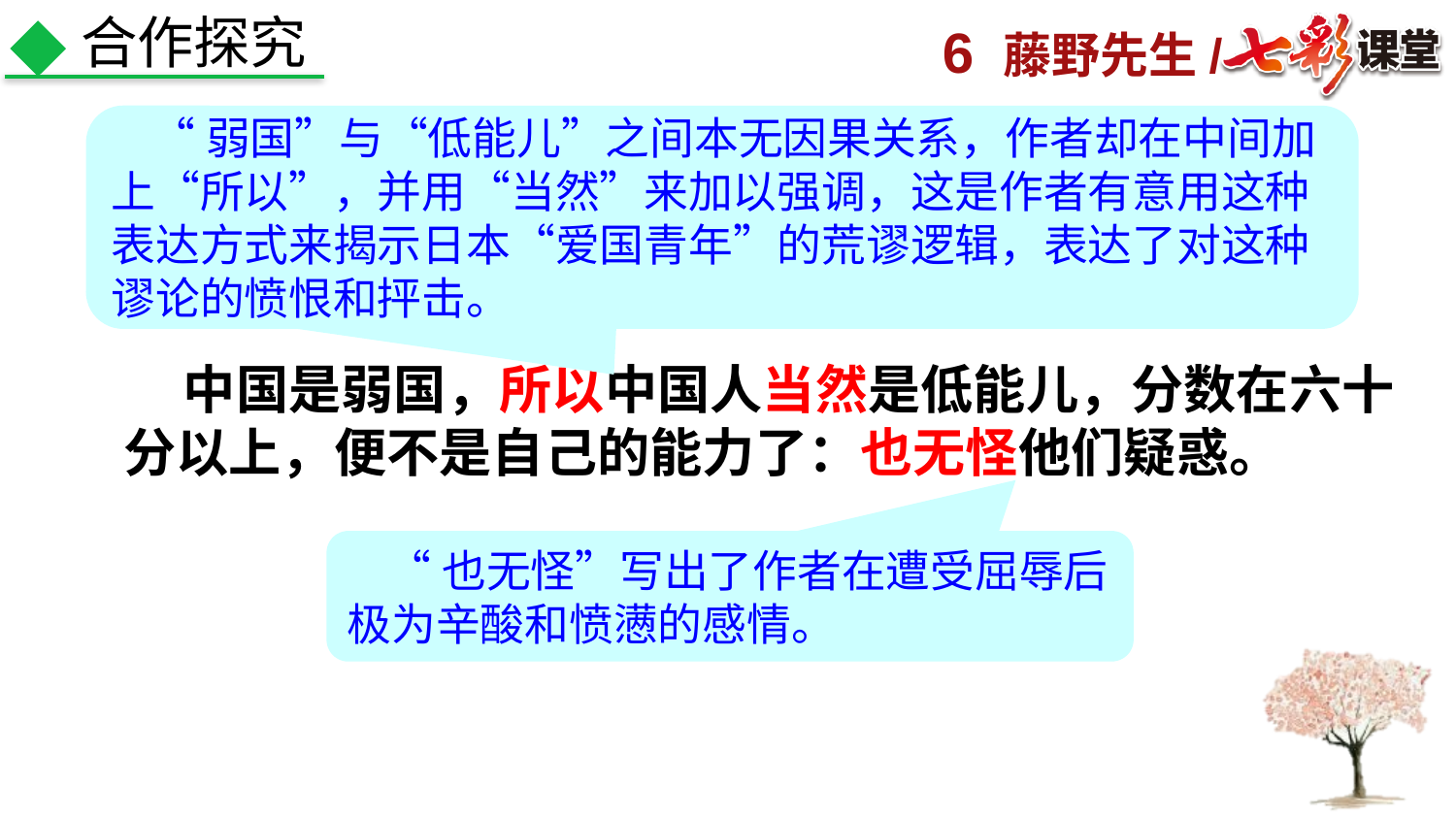

合作探究

    “弱国”与“低能儿”之间本无因果关系，作者却在中间加上“所以”，并用“当然”来加以强调，这是作者有意用这种表达方式来揭示日本“爱国青年”的荒谬逻辑，表达了对这种谬论的愤恨和抨击。
    中国是弱国，所以中国人当然是低能儿，分数在六十分以上，便不是自己的能力了：也无怪他们疑惑。
    “也无怪”写出了作者在遭受屈辱后极为辛酸和愤懑的感情。